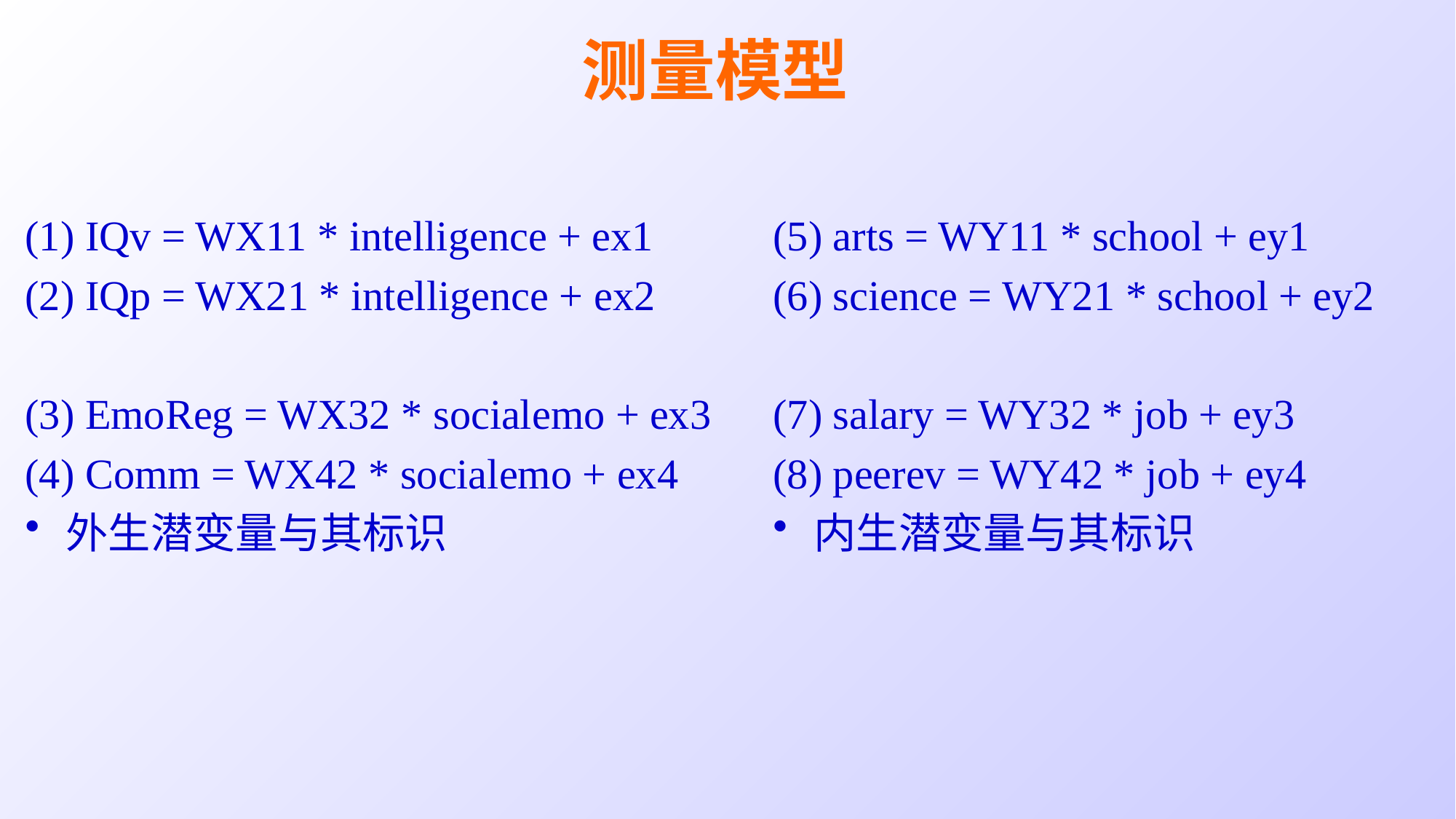

# 测量模型
(1) IQv = WX11 * intelligence + ex1
(2) IQp = WX21 * intelligence + ex2

(3) EmoReg = WX32 * socialemo + ex3
(4) Comm = WX42 * socialemo + ex4
外生潜变量与其标识

(5) arts = WY11 * school + ey1
(6) science = WY21 * school + ey2

(7) salary = WY32 * job + ey3
(8) peerev = WY42 * job + ey4
内生潜变量与其标识